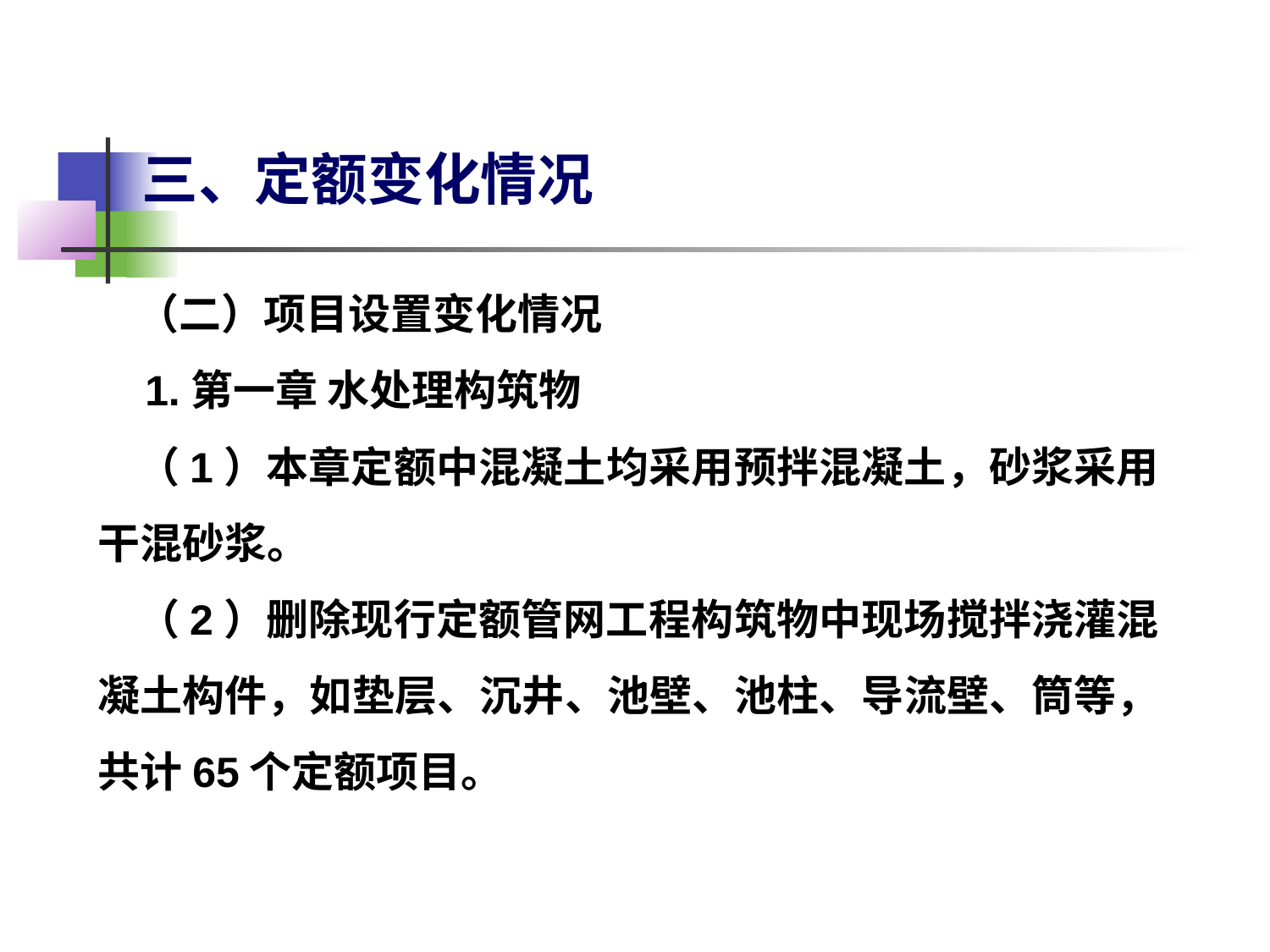

# 三、定额变化情况
   （二）项目设置变化情况
    1.第一章 水处理构筑物
   （1）本章定额中混凝土均采用预拌混凝土，砂浆采用干混砂浆。
   （2）删除现行定额管网工程构筑物中现场搅拌浇灌混凝土构件，如垫层、沉井、池壁、池柱、导流壁、筒等，共计65个定额项目。